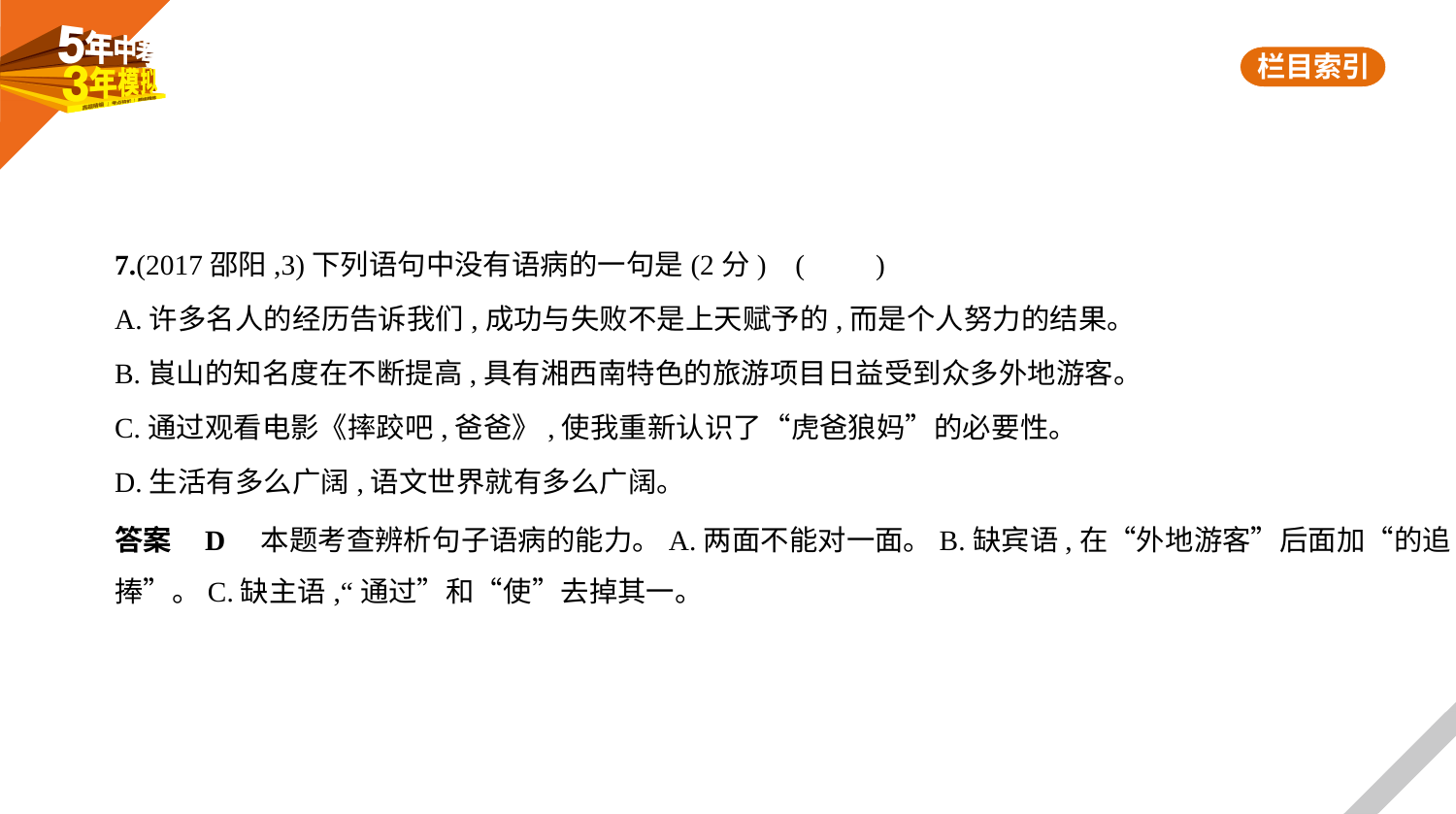

7.(2017邵阳,3)下列语句中没有语病的一句是(2分) (　　)
A.许多名人的经历告诉我们,成功与失败不是上天赋予的,而是个人努力的结果。
B.崀山的知名度在不断提高,具有湘西南特色的旅游项目日益受到众多外地游客。
C.通过观看电影《摔跤吧,爸爸》,使我重新认识了“虎爸狼妈”的必要性。
D.生活有多么广阔,语文世界就有多么广阔。
答案    D　本题考查辨析句子语病的能力。A.两面不能对一面。B.缺宾语,在“外地游客”后面加“的追
捧”。C.缺主语,“通过”和“使”去掉其一。